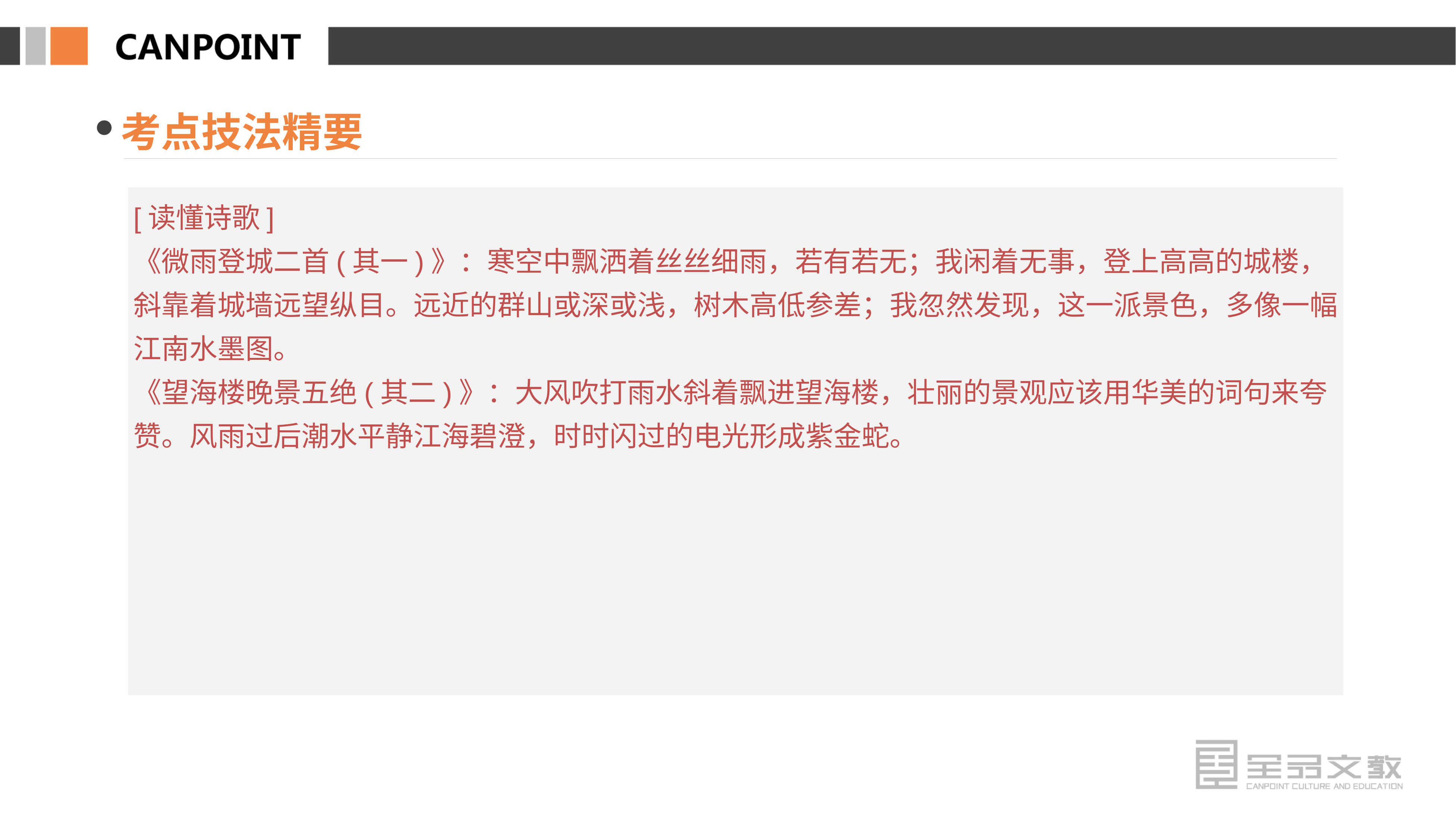

考点技法精要

[读懂诗歌]
《微雨登城二首(其一)》：寒空中飘洒着丝丝细雨，若有若无；我闲着无事，登上高高的城楼，斜靠着城墙远望纵目。远近的群山或深或浅，树木高低参差；我忽然发现，这一派景色，多像一幅江南水墨图。
《望海楼晚景五绝(其二)》：大风吹打雨水斜着飘进望海楼，壮丽的景观应该用华美的词句来夸赞。风雨过后潮水平静江海碧澄，时时闪过的电光形成紫金蛇。